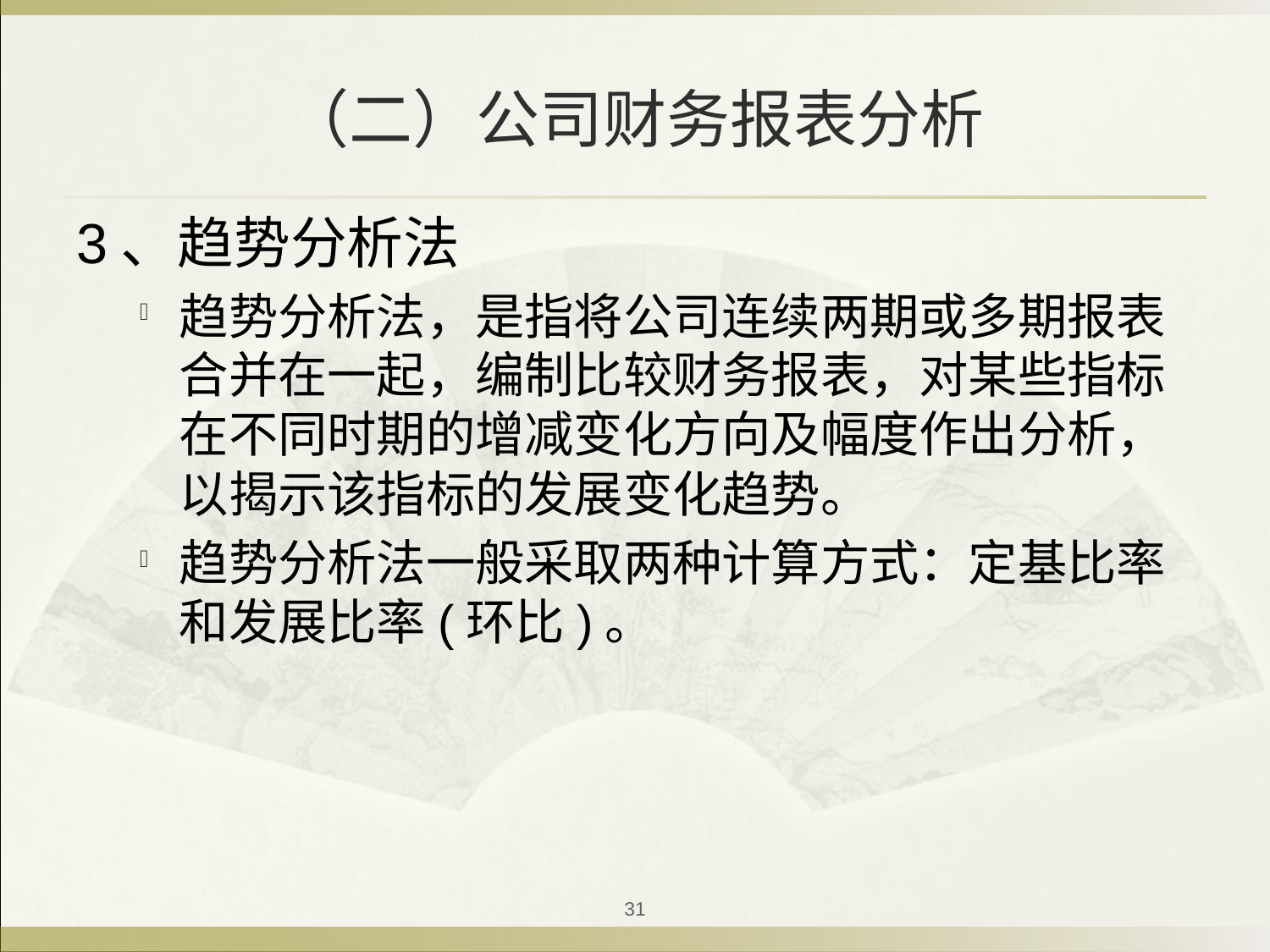

# （二）公司财务报表分析
3、趋势分析法
趋势分析法，是指将公司连续两期或多期报表合并在一起，编制比较财务报表，对某些指标在不同时期的增减变化方向及幅度作出分析，以揭示该指标的发展变化趋势。
趋势分析法一般采取两种计算方式：定基比率和发展比率(环比)。

31